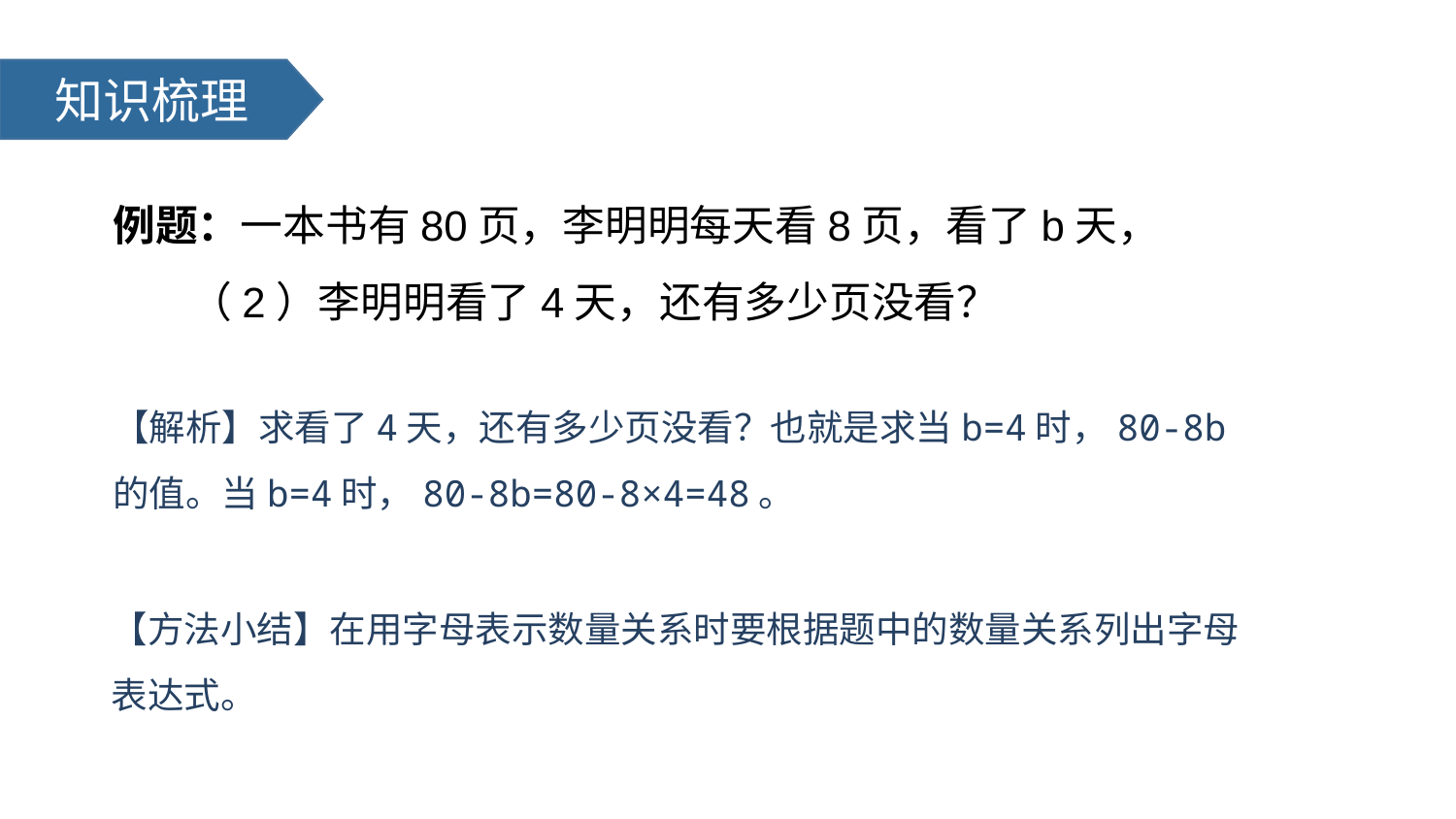

知识梳理
例题：一本书有80页，李明明每天看8页，看了b天，
       （2）李明明看了4天，还有多少页没看？
【解析】求看了4天，还有多少页没看？也就是求当b=4时，80-8b的值。当b=4时，80-8b=80-8×4=48。
【方法小结】在用字母表示数量关系时要根据题中的数量关系列出字母表达式。